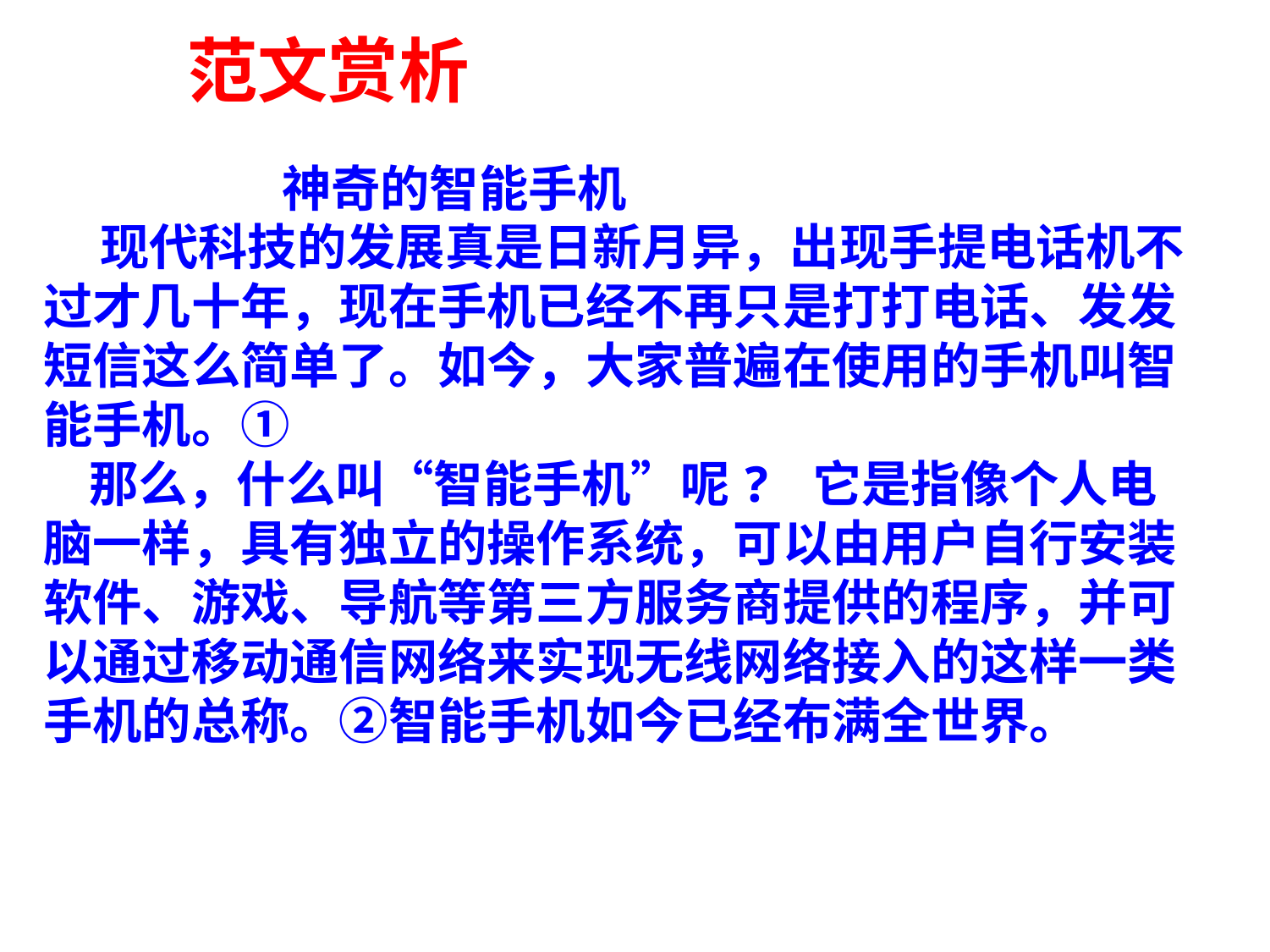

范文赏析
                        神奇的智能手机
    现代科技的发展真是日新月异，出现手提电话机不过才几十年，现在手机已经不再只是打打电话、发发短信这么简单了。如今，大家普遍在使用的手机叫智能手机。①
   那么，什么叫“智能手机”呢? 它是指像个人电脑一样，具有独立的操作系统，可以由用户自行安装软件、游戏、导航等第三方服务商提供的程序，并可以通过移动通信网络来实现无线网络接入的这样一类手机的总称。②智能手机如今已经布满全世界。